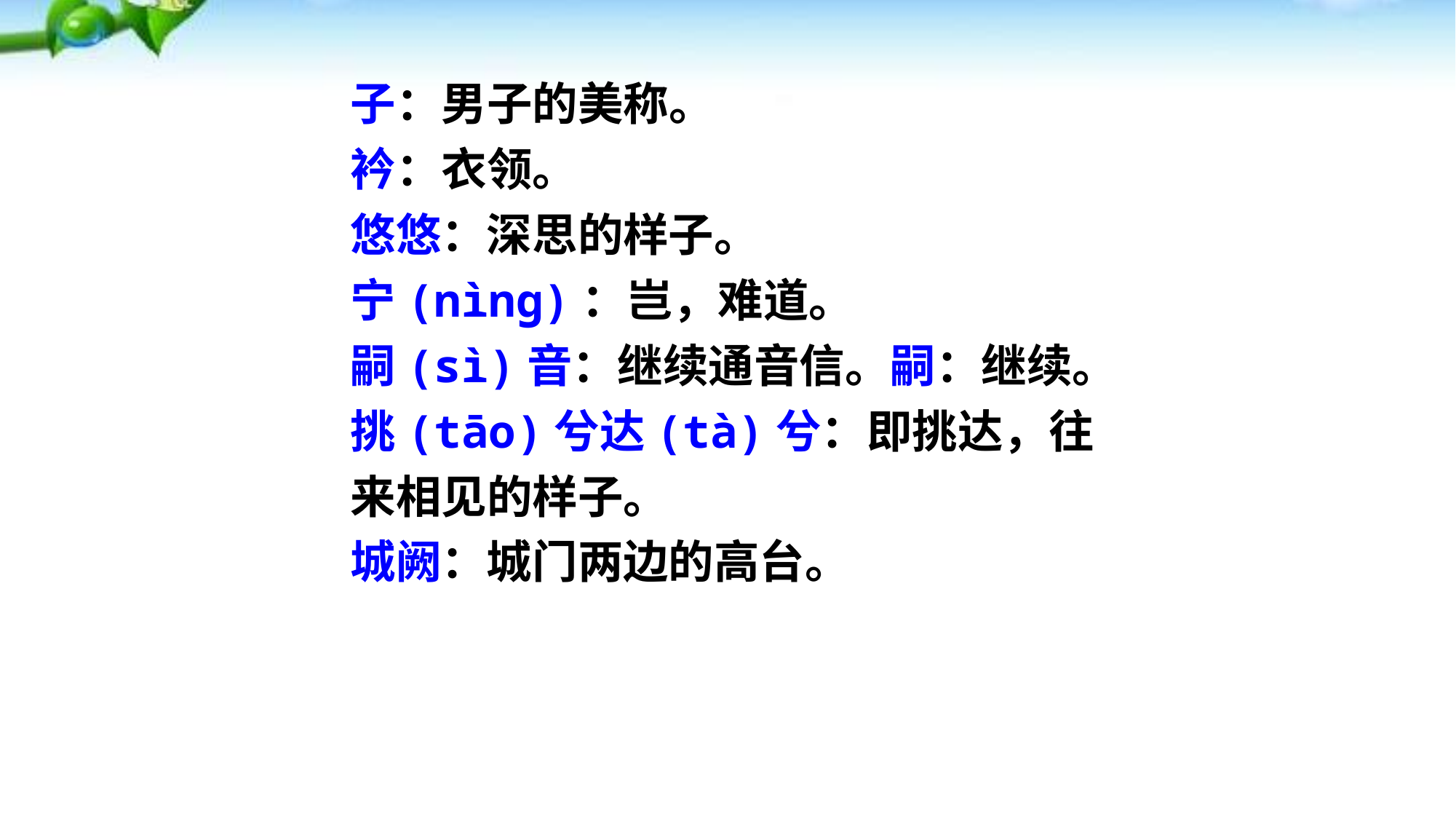

子：男子的美称。
衿：衣领。
悠悠：深思的样子。
宁(nìnɡ)：岂，难道。
嗣(sì)音：继续通音信。嗣：继续。
挑(tāo)兮达(tà)兮：即挑达，往来相见的样子。
城阙：城门两边的高台。